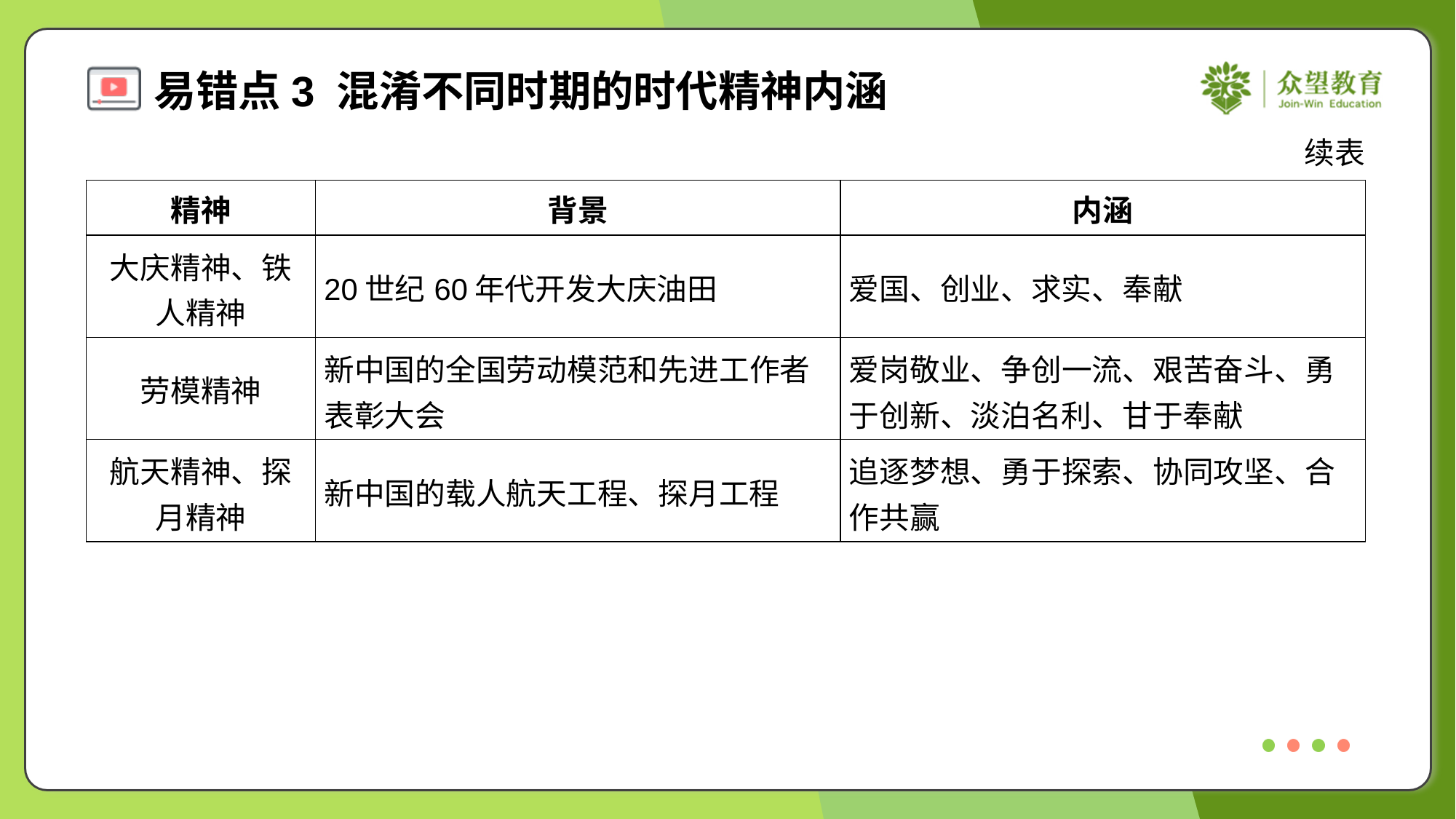

续表
| 精神 | 背景 | 内涵 |
| --- | --- | --- |
| 大庆精神、铁 人精神 | 20世纪60年代开发大庆油田 | 爱国、创业、求实、奉献 |
| 劳模精神 | 新中国的全国劳动模范和先进工作者 表彰大会 | 爱岗敬业、争创一流、艰苦奋斗、勇 于创新、淡泊名利、甘于奉献 |
| 航天精神、探 月精神 | 新中国的载人航天工程、探月工程 | 追逐梦想、勇于探索、协同攻坚、合 作共赢 |